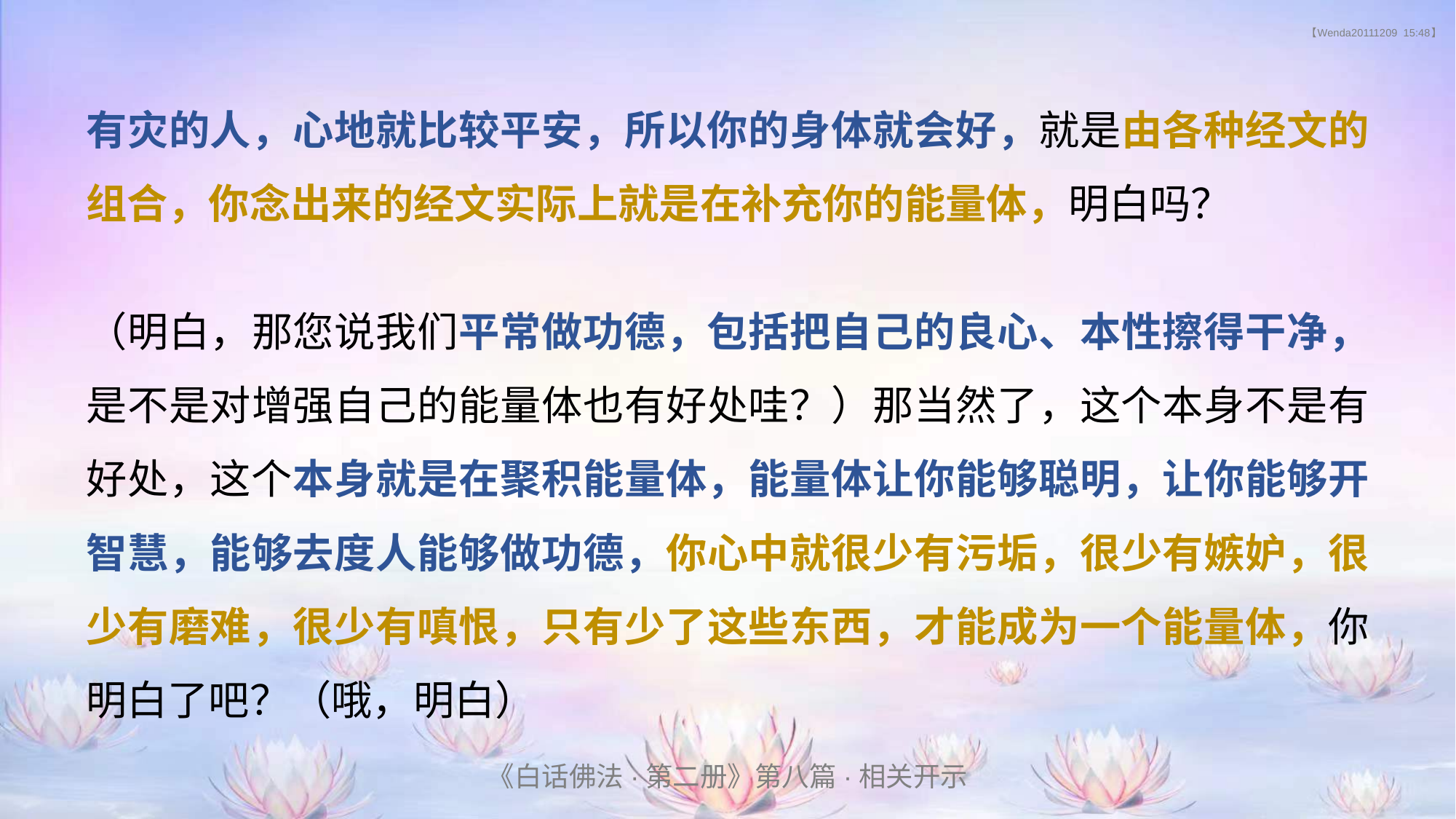

# 【Wenda20111209  15:48】
有灾的人，心地就比较平安，所以你的身体就会好，就是由各种经文的组合，你念出来的经文实际上就是在补充你的能量体，明白吗？

（明白，那您说我们平常做功德，包括把自己的良心、本性擦得干净，是不是对增强自己的能量体也有好处哇？）那当然了，这个本身不是有好处，这个本身就是在聚积能量体，能量体让你能够聪明，让你能够开智慧，能够去度人能够做功德，你心中就很少有污垢，很少有嫉妒，很少有磨难，很少有嗔恨，只有少了这些东西，才能成为一个能量体，你明白了吧？（哦，明白）
《白话佛法·第二册》第八篇·相关开示